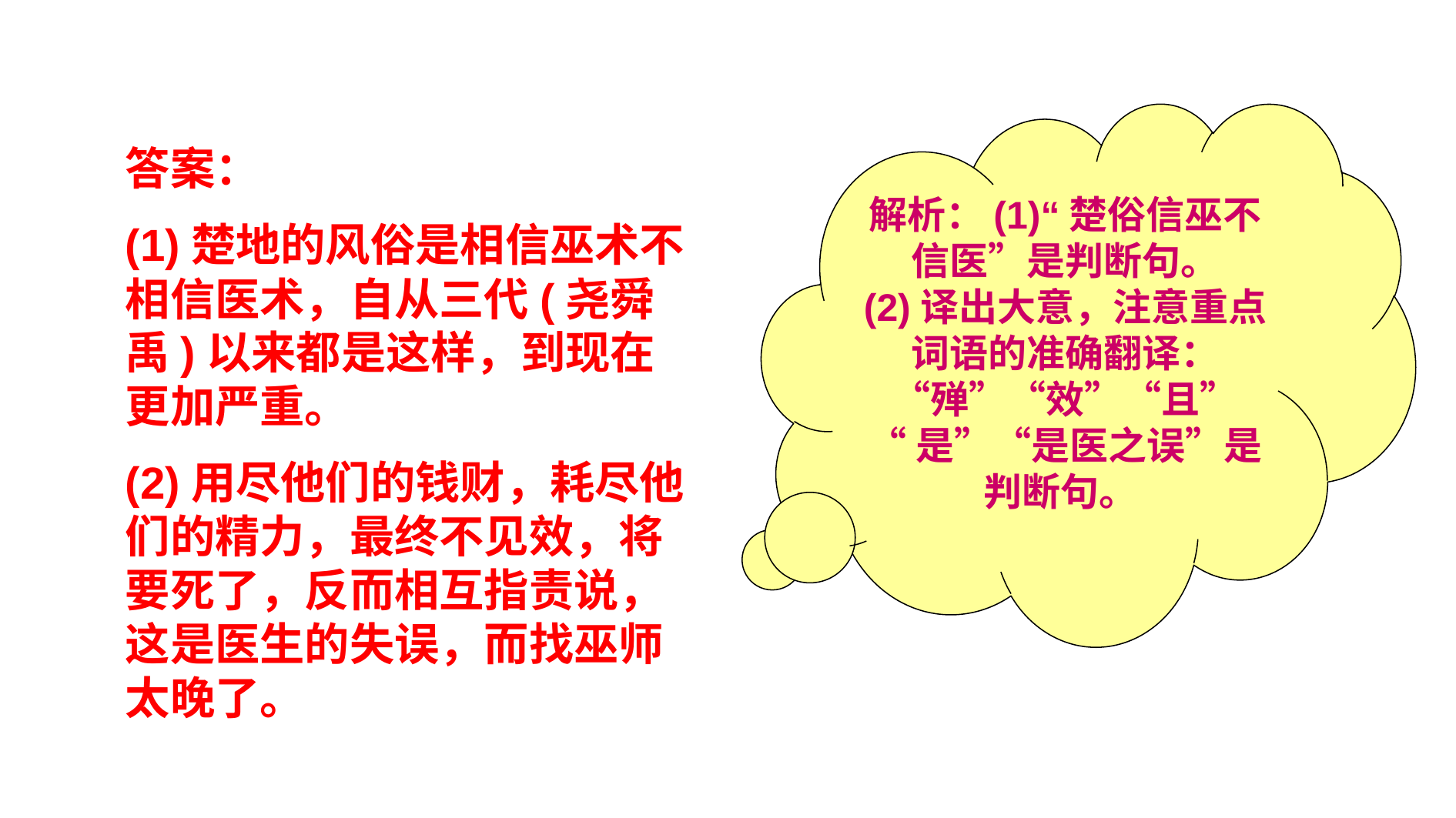

解析：(1)“楚俗信巫不信医”是判断句。
(2)译出大意，注意重点词语的准确翻译：“殚”“效”“且”
“是”“是医之误”是判断句。
答案：
(1)楚地的风俗是相信巫术不相信医术，自从三代(尧舜禹)以来都是这样，到现在更加严重。
(2)用尽他们的钱财，耗尽他们的精力，最终不见效，将要死了，反而相互指责说，这是医生的失误，而找巫师太晚了。